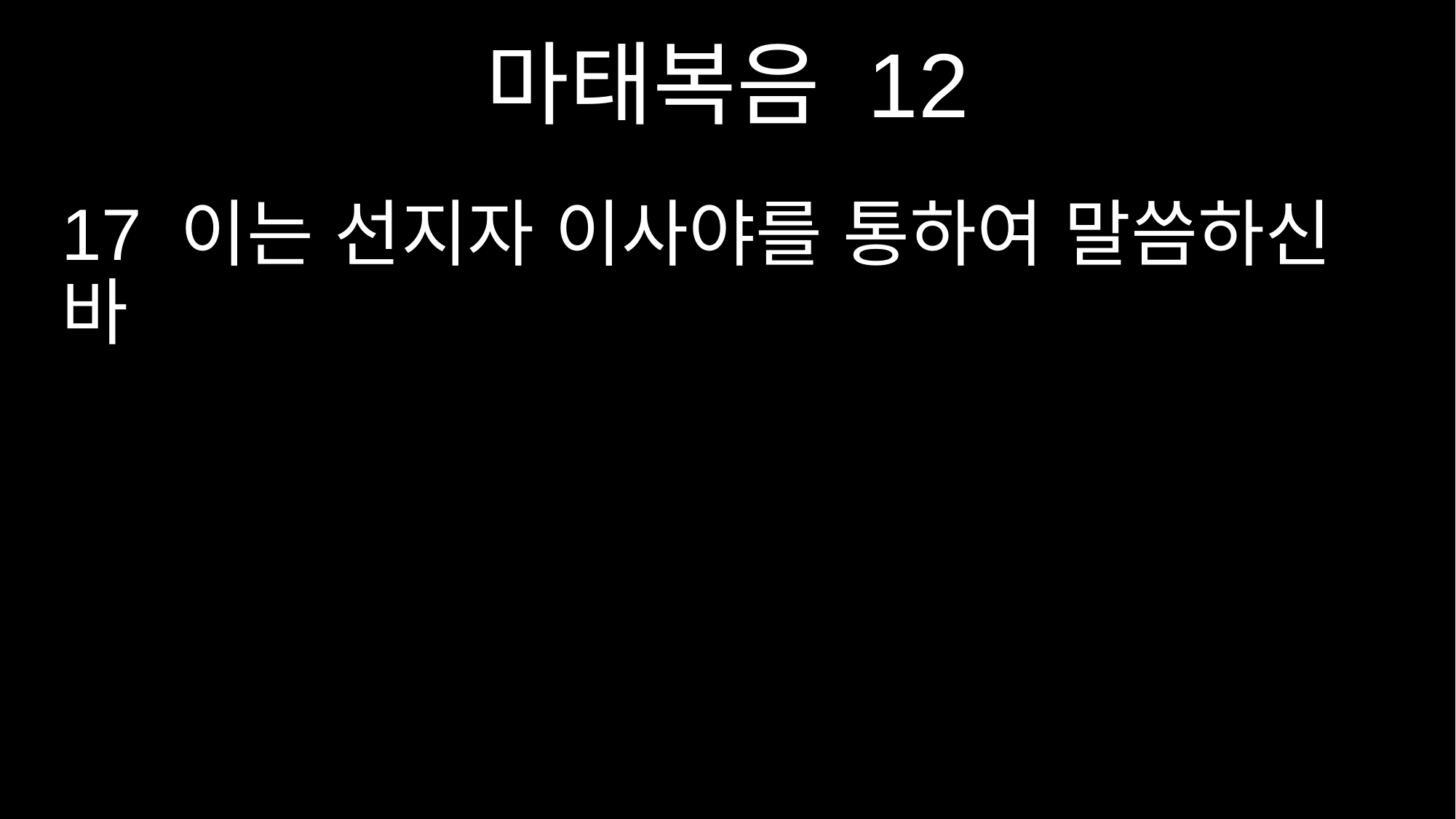

마태복음 12
17 이는 선지자 이사야를 통하여 말씀하신 바